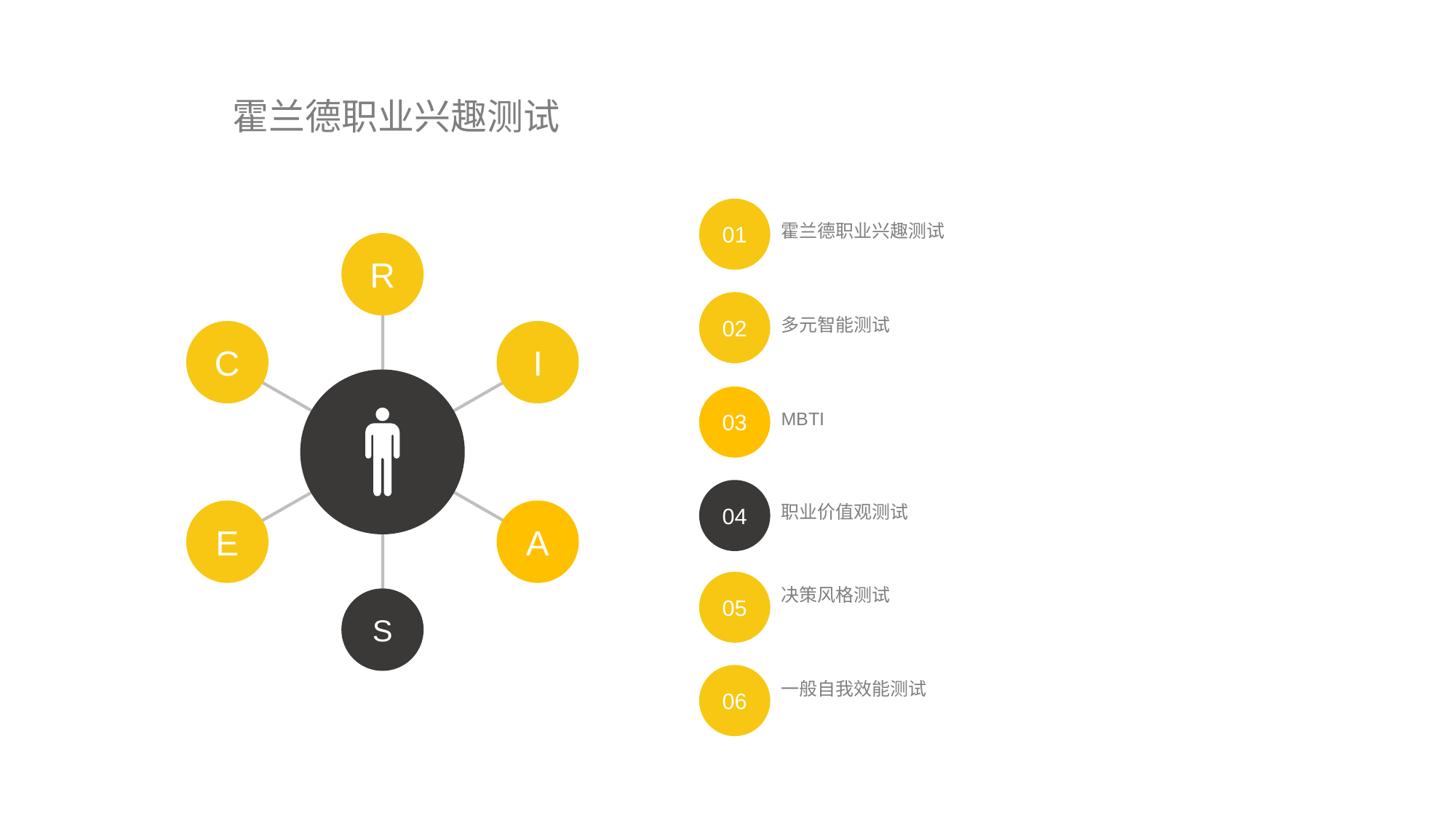

霍兰德职业兴趣测试
01
霍兰德职业兴趣测试
R
C
I
E
A
S

02
多元智能测试
03
MBTI
04
职业价值观测试
05
决策风格测试
06
一般自我效能测试